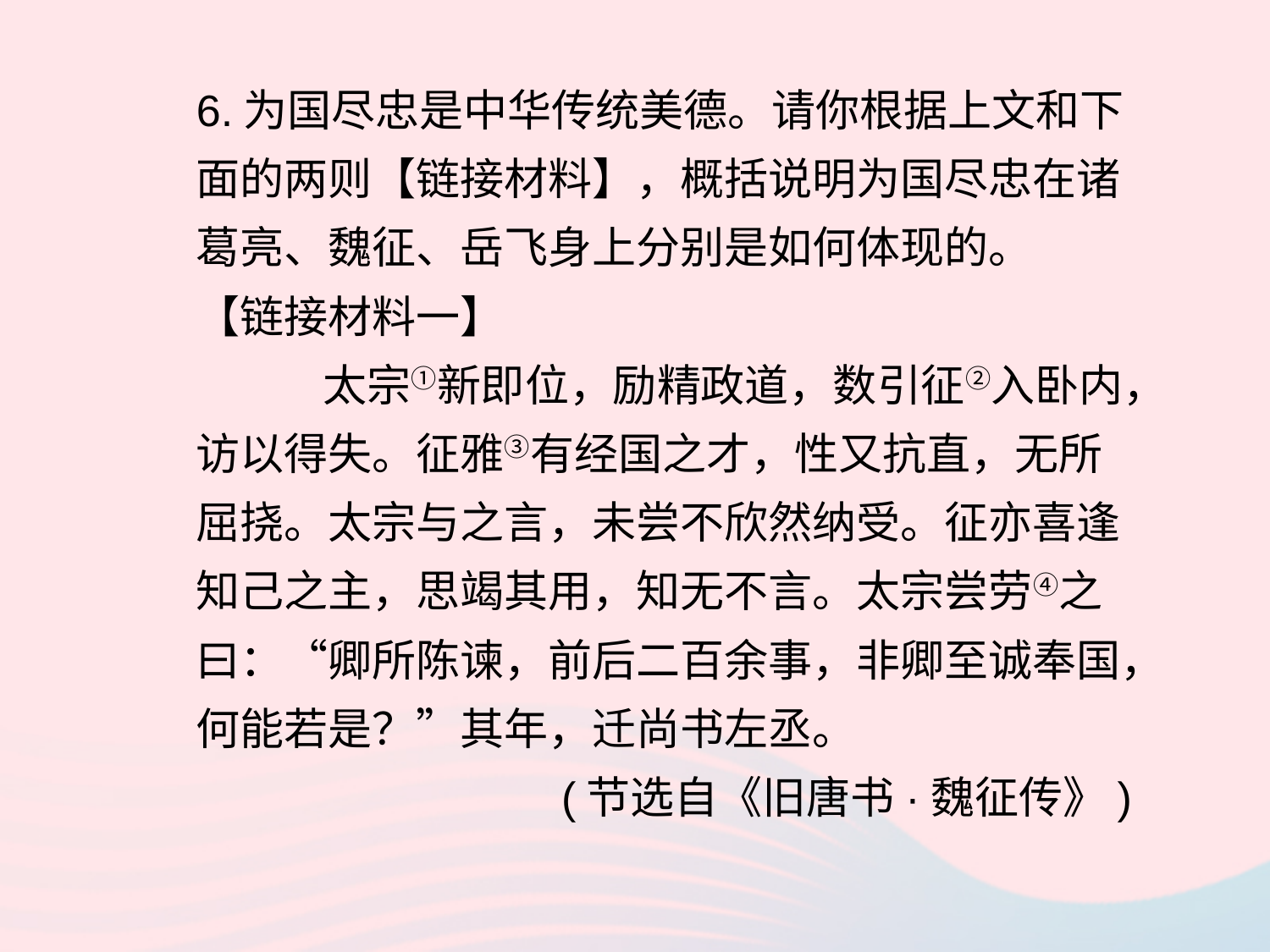

6.为国尽忠是中华传统美德。请你根据上文和下面的两则【链接材料】，概括说明为国尽忠在诸葛亮、魏征、岳飞身上分别是如何体现的。
【链接材料一】
	太宗①新即位，励精政道，数引征②入卧内，访以得失。征雅③有经国之才，性又抗直，无所屈挠。太宗与之言，未尝不欣然纳受。征亦喜逢知己之主，思竭其用，知无不言。太宗尝劳④之曰：“卿所陈谏，前后二百余事，非卿至诚奉国，何能若是？”其年，迁尚书左丞。
(节选自《旧唐书·魏征传》)